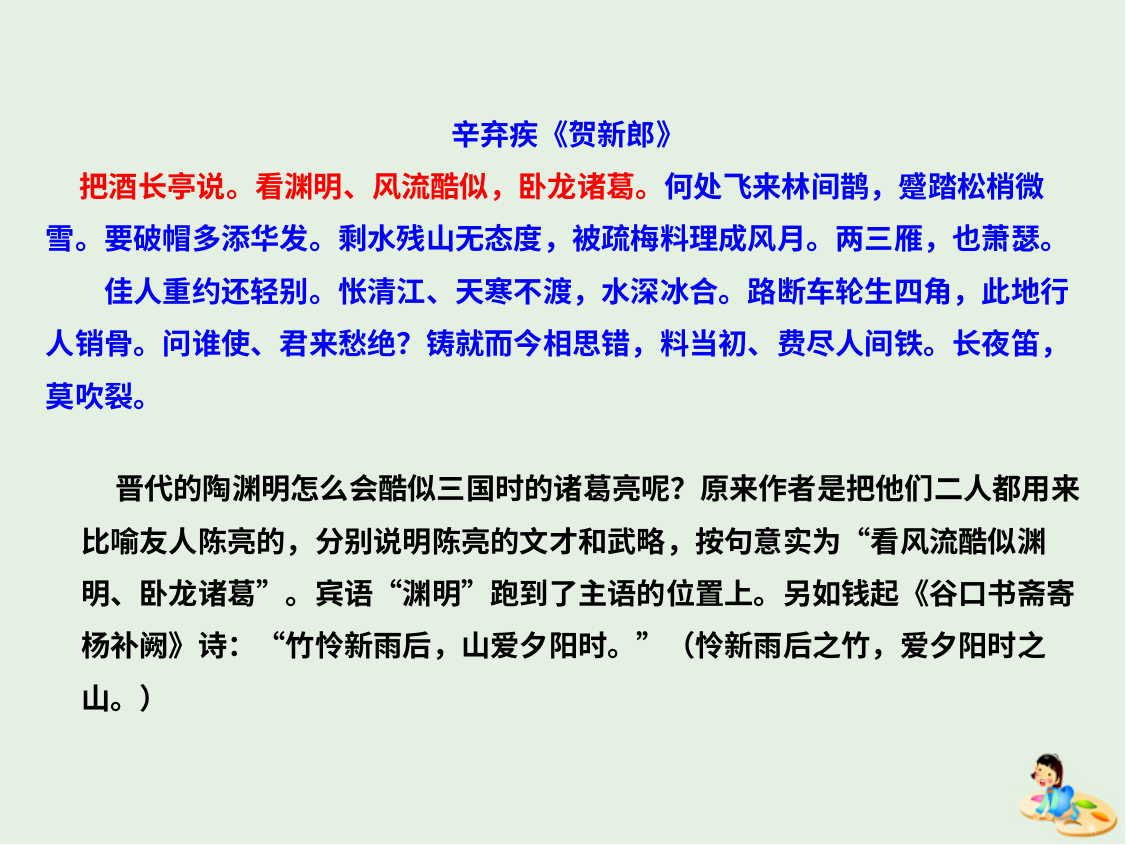

辛弃疾《贺新郎》
    把酒长亭说。看渊明、风流酷似，卧龙诸葛。何处飞来林间鹊，蹙踏松梢微雪。要破帽多添华发。剩水残山无态度，被疏梅料理成风月。两三雁，也萧瑟。
　　佳人重约还轻别。怅清江、天寒不渡，水深冰合。路断车轮生四角，此地行人销骨。问谁使、君来愁绝？铸就而今相思错，料当初、费尽人间铁。长夜笛，莫吹裂。
    晋代的陶渊明怎么会酷似三国时的诸葛亮呢？原来作者是把他们二人都用来比喻友人陈亮的，分别说明陈亮的文才和武略，按句意实为“看风流酷似渊明、卧龙诸葛”。宾语“渊明”跑到了主语的位置上。另如钱起《谷口书斋寄杨补阙》诗：“竹怜新雨后，山爱夕阳时。”（怜新雨后之竹，爱夕阳时之山。）